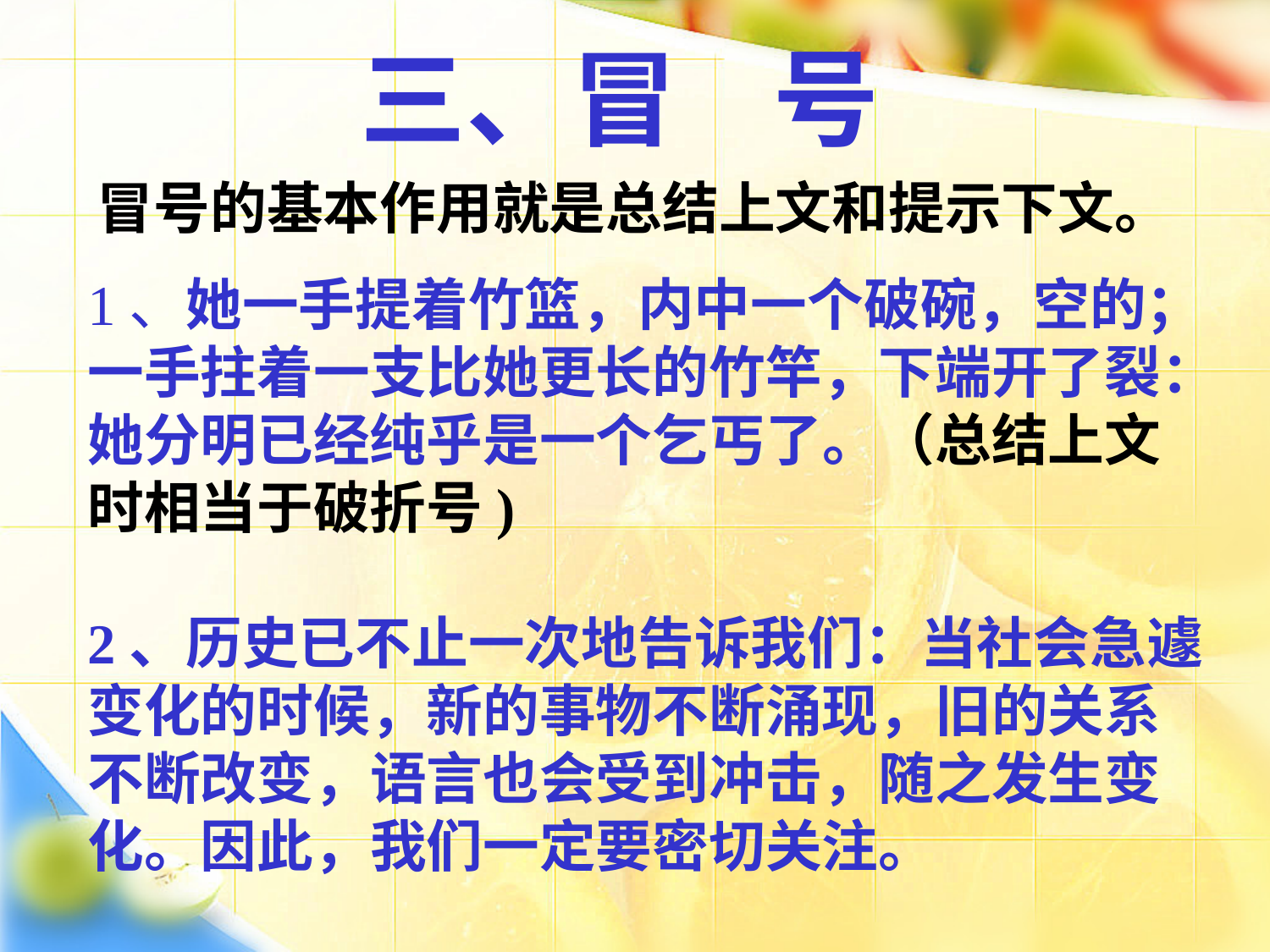

三、冒    号
冒号的基本作用就是总结上文和提示下文。
1、她一手提着竹篮，内中一个破碗，空的；一手拄着一支比她更长的竹竿，下端开了裂：她分明已经纯乎是一个乞丐了。（总结上文时相当于破折号)

2、历史已不止一次地告诉我们：当社会急遽变化的时候，新的事物不断涌现，旧的关系不断改变，语言也会受到冲击，随之发生变化。因此，我们一定要密切关注。